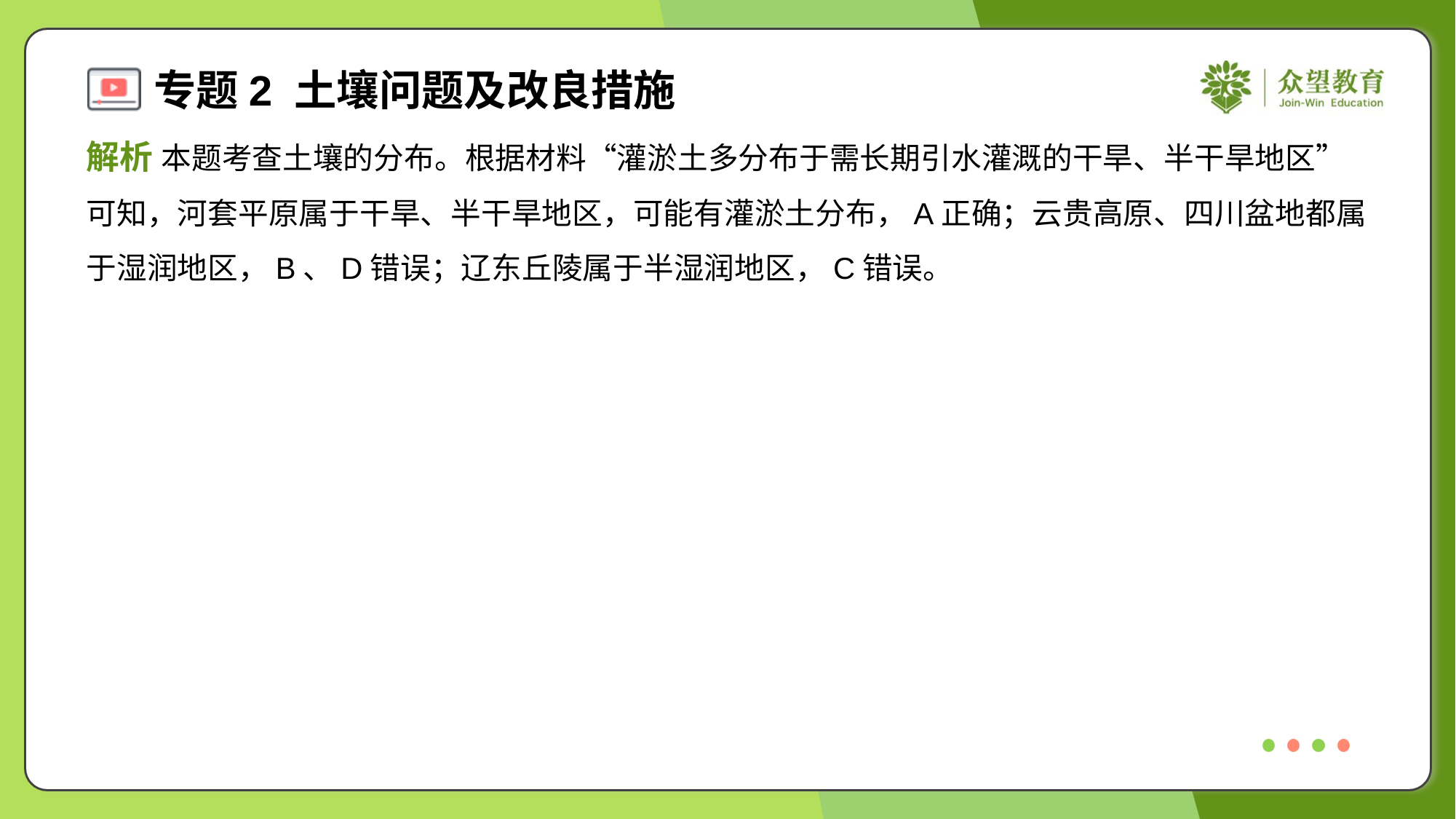

解析 本题考查土壤的分布。根据材料“灌淤土多分布于需长期引水灌溉的干旱、半干旱地区”
可知，河套平原属于干旱、半干旱地区，可能有灌淤土分布，A正确；云贵高原、四川盆地都属
于湿润地区，B、D错误；辽东丘陵属于半湿润地区，C错误。